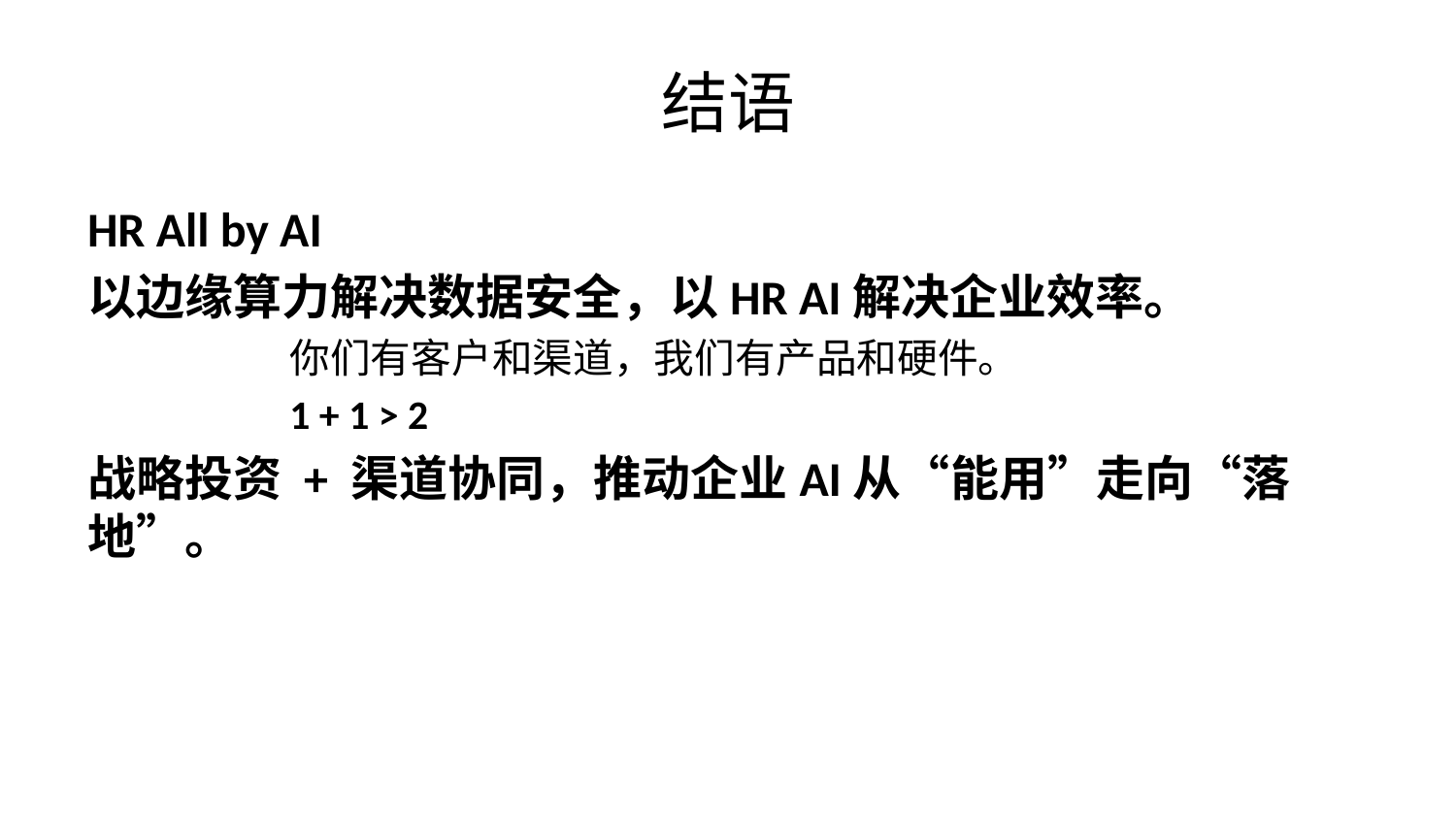

# 结语
HR All by AI
以边缘算力解决数据安全，以HR AI解决企业效率。
你们有客户和渠道，我们有产品和硬件。
1 + 1 > 2
战略投资 + 渠道协同，推动企业AI从“能用”走向“落地”。